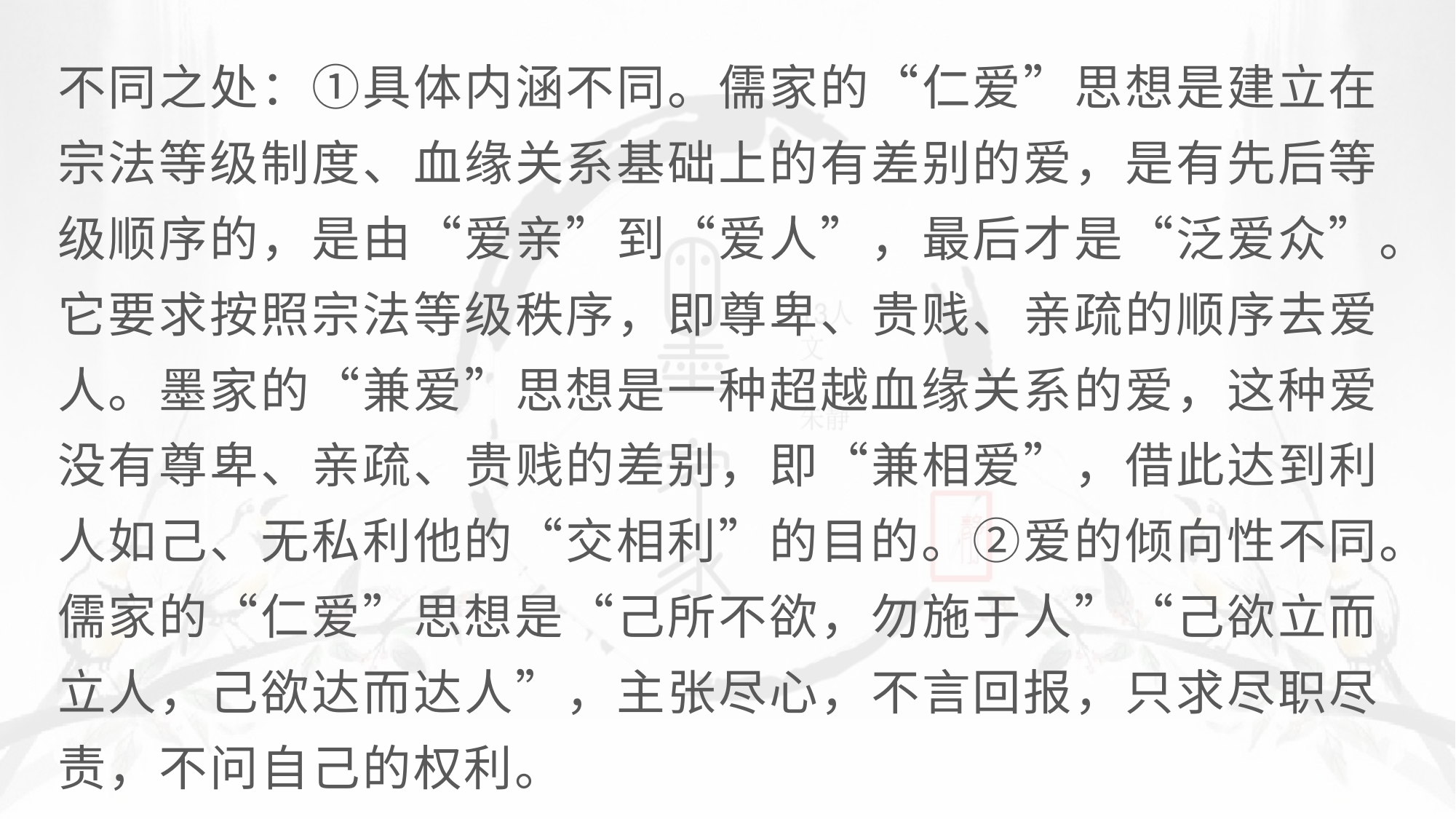

不同之处：①具体内涵不同。儒家的“仁爱”思想是建立在宗法等级制度、血缘关系基础上的有差别的爱，是有先后等级顺序的，是由“爱亲”到“爱人”，最后才是“泛爱众”。它要求按照宗法等级秩序，即尊卑、贵贱、亲疏的顺序去爱人。墨家的“兼爱”思想是一种超越血缘关系的爱，这种爱没有尊卑、亲疏、贵贱的差别，即“兼相爱”，借此达到利人如己、无私利他的“交相利”的目的。②爱的倾向性不同。儒家的“仁爱”思想是“己所不欲，勿施于人”“己欲立而立人，己欲达而达人”，主张尽心，不言回报，只求尽职尽责，不问自己的权利。